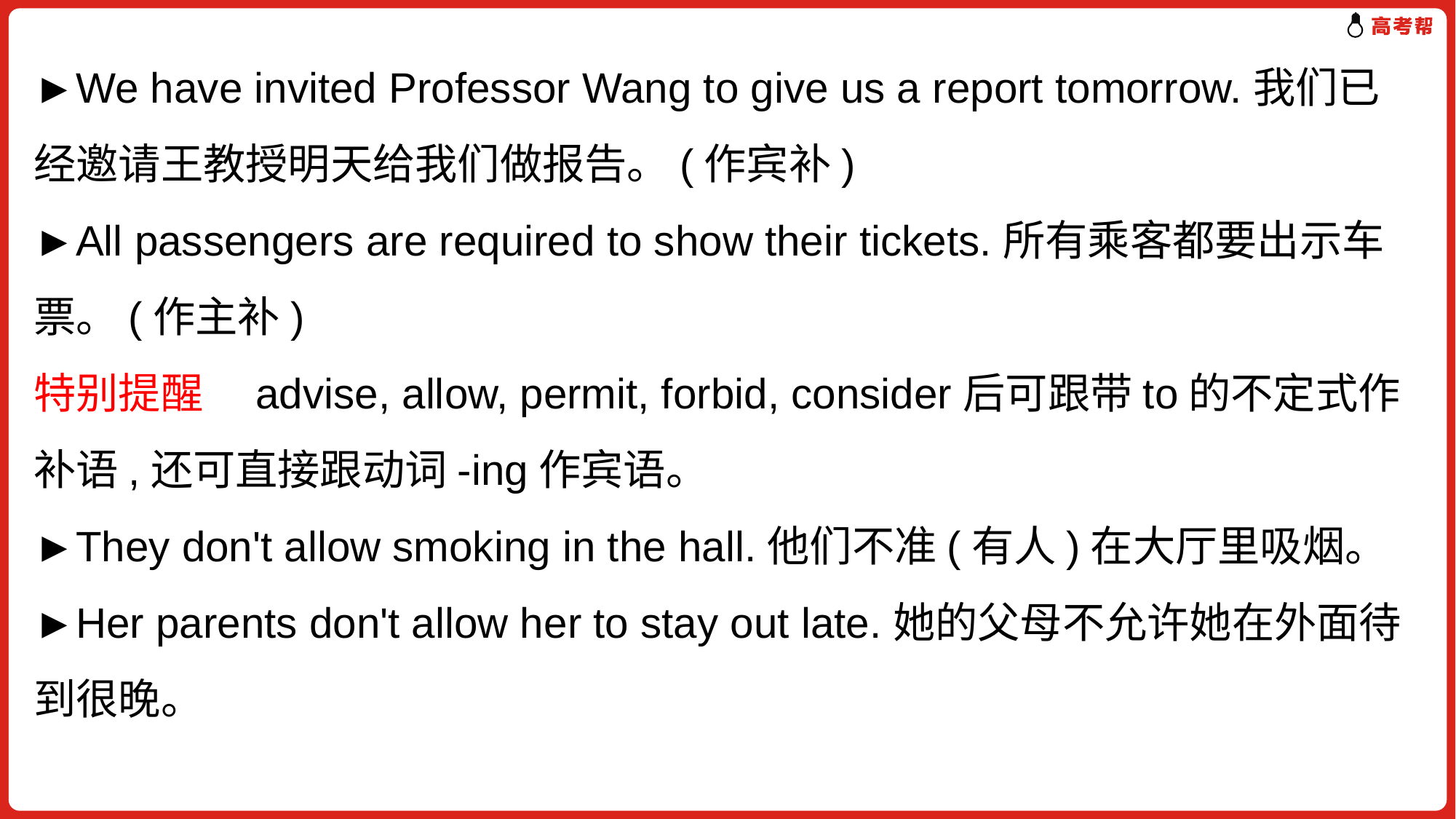

►We have invited Professor Wang to give us a report tomorrow.我们已经邀请王教授明天给我们做报告。(作宾补)
►All passengers are required to show their tickets.所有乘客都要出示车票。(作主补)
特别提醒　advise, allow, permit, forbid, consider后可跟带to的不定式作补语,还可直接跟动词-ing作宾语。
►They don't allow smoking in the hall.他们不准(有人)在大厅里吸烟。
►Her parents don't allow her to stay out late.她的父母不允许她在外面待到很晚。